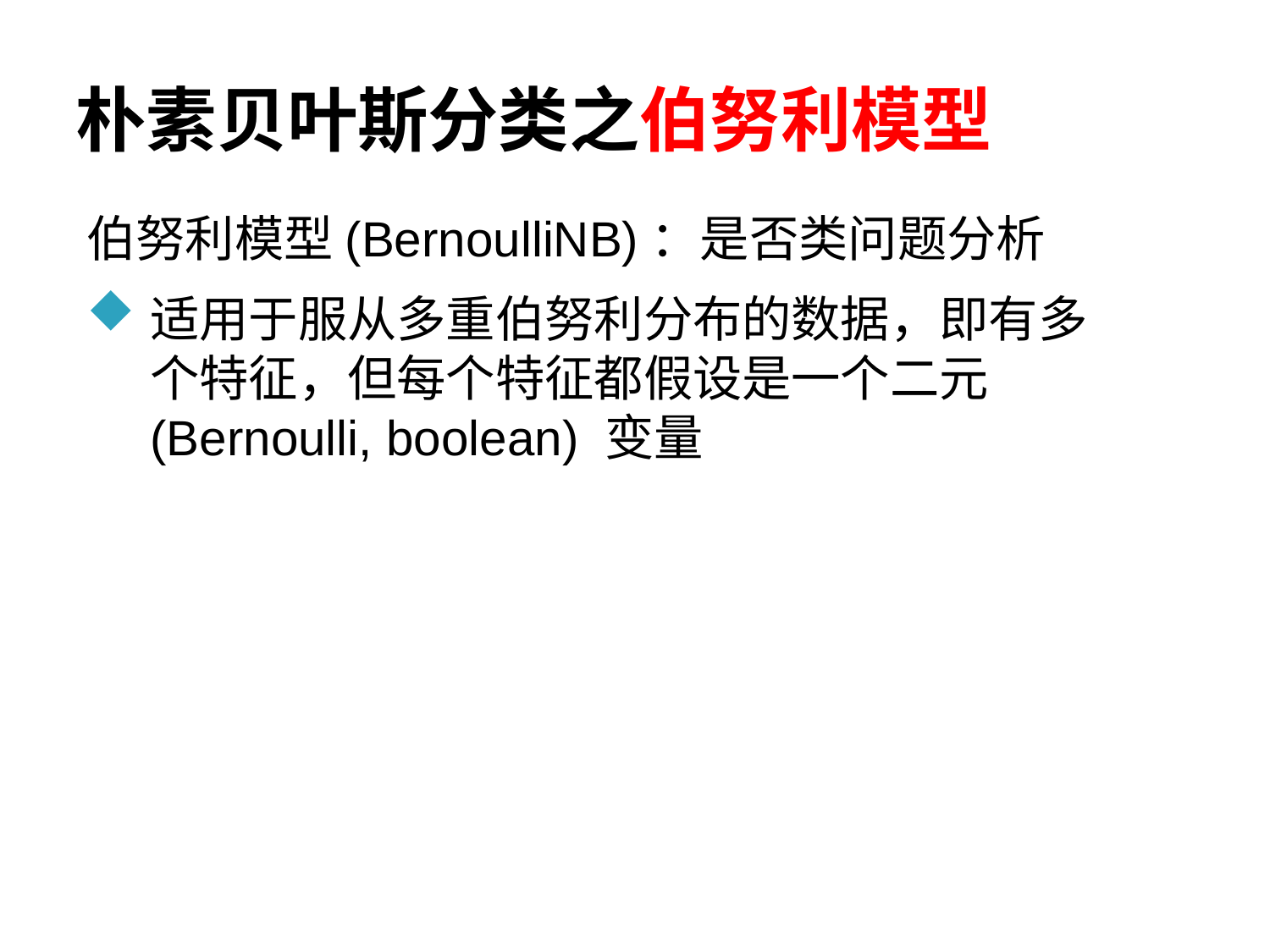

# 朴素贝叶斯分类之伯努利模型
伯努利模型(BernoulliNB)：是否类问题分析
适用于服从多重伯努利分布的数据，即有多个特征，但每个特征都假设是一个二元 (Bernoulli, boolean) 变量